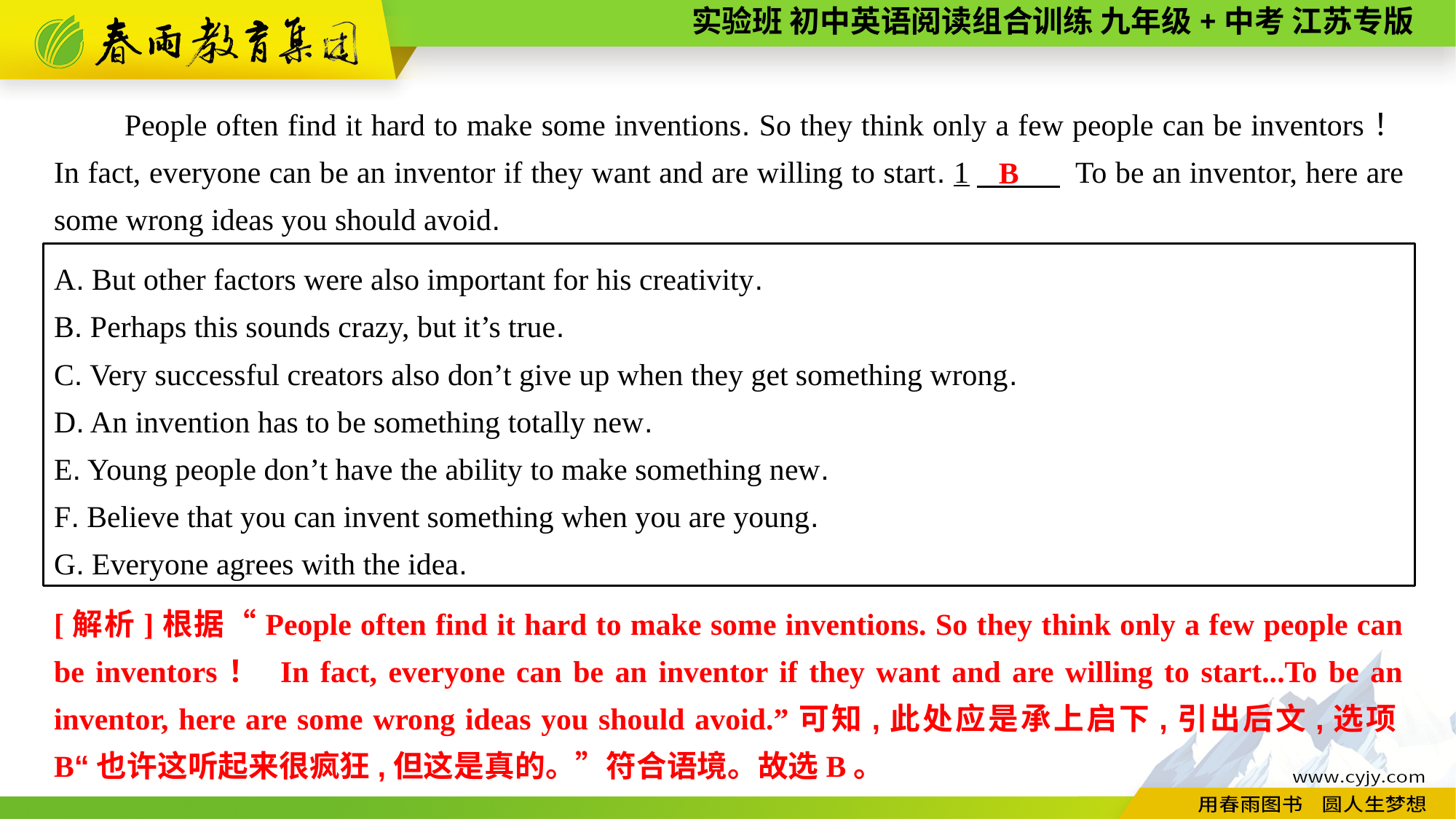

People often find it hard to make some inventions. So they think only a few people can be inventors！ In fact, everyone can be an inventor if they want and are willing to start. 1　        To be an inventor, here are some wrong ideas you should avoid.
B
A. But other factors were also important for his creativity.
B. Perhaps this sounds crazy, but it’s true.
C. Very successful creators also don’t give up when they get something wrong.
D. An invention has to be something totally new.
E. Young people don’t have the ability to make something new.
F. Believe that you can invent something when you are young.
G. Everyone agrees with the idea.
[解析]根据“People often find it hard to make some inventions. So they think only a few people can be inventors！ In fact, everyone can be an inventor if they want and are willing to start...To be an inventor, here are some wrong ideas you should avoid.”可知,此处应是承上启下,引出后文,选项B“也许这听起来很疯狂,但这是真的。”符合语境。故选B。